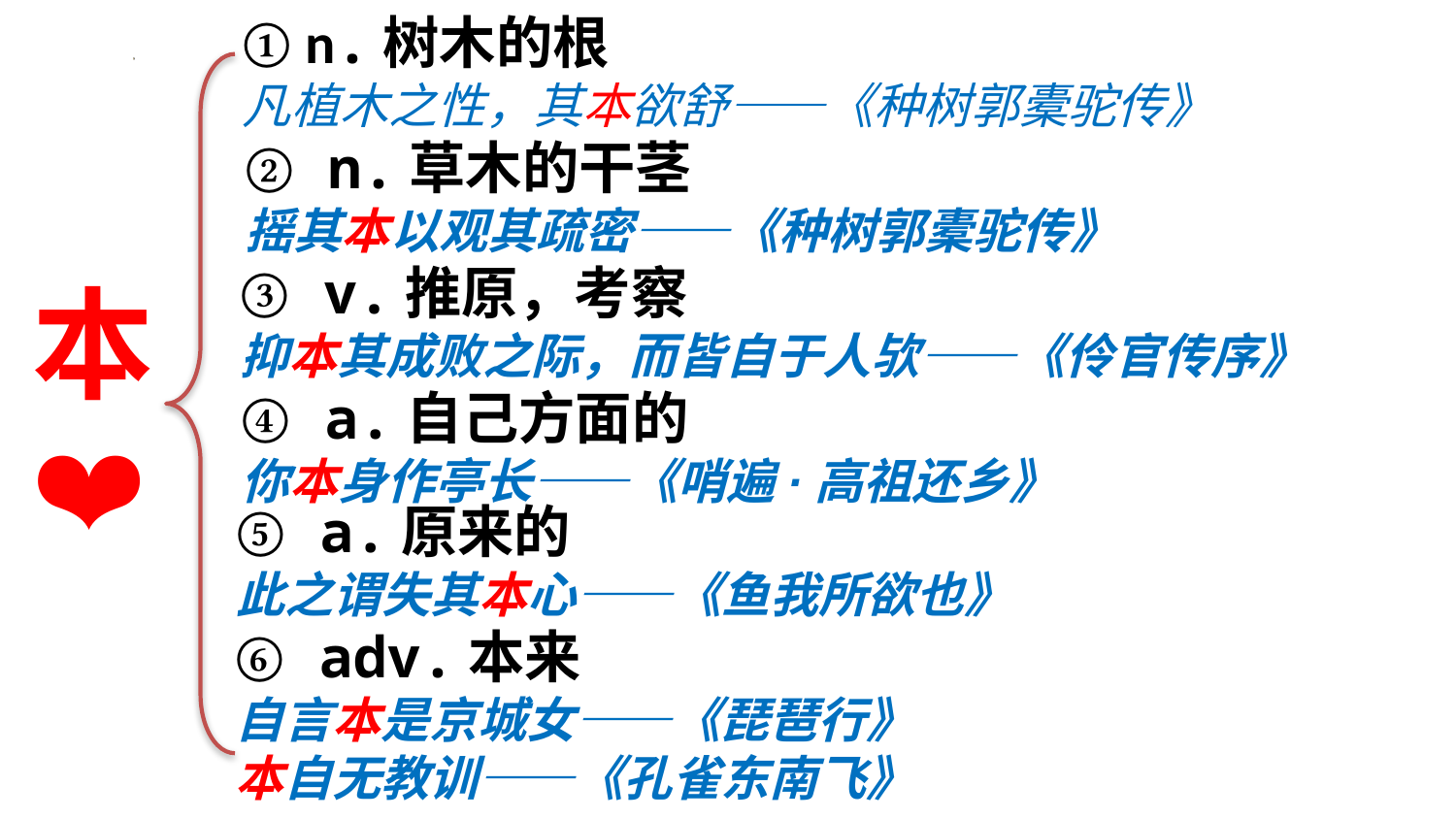

① n.树木的根
凡植木之性，其本欲舒——《种树郭橐驼传》

② n.草木的干茎
摇其本以观其疏密——《种树郭橐驼传》
③ v.推原，考察
抑本其成败之际，而皆自于人欤——《伶官传序》
本
❤
④ a.自己方面的
你本身作亭长——《哨遍·高祖还乡》
⑤ a.原来的
此之谓失其本心——《鱼我所欲也》
⑥ adv.本来
自言本是京城女——《琵琶行》
本自无教训——《孔雀东南飞》